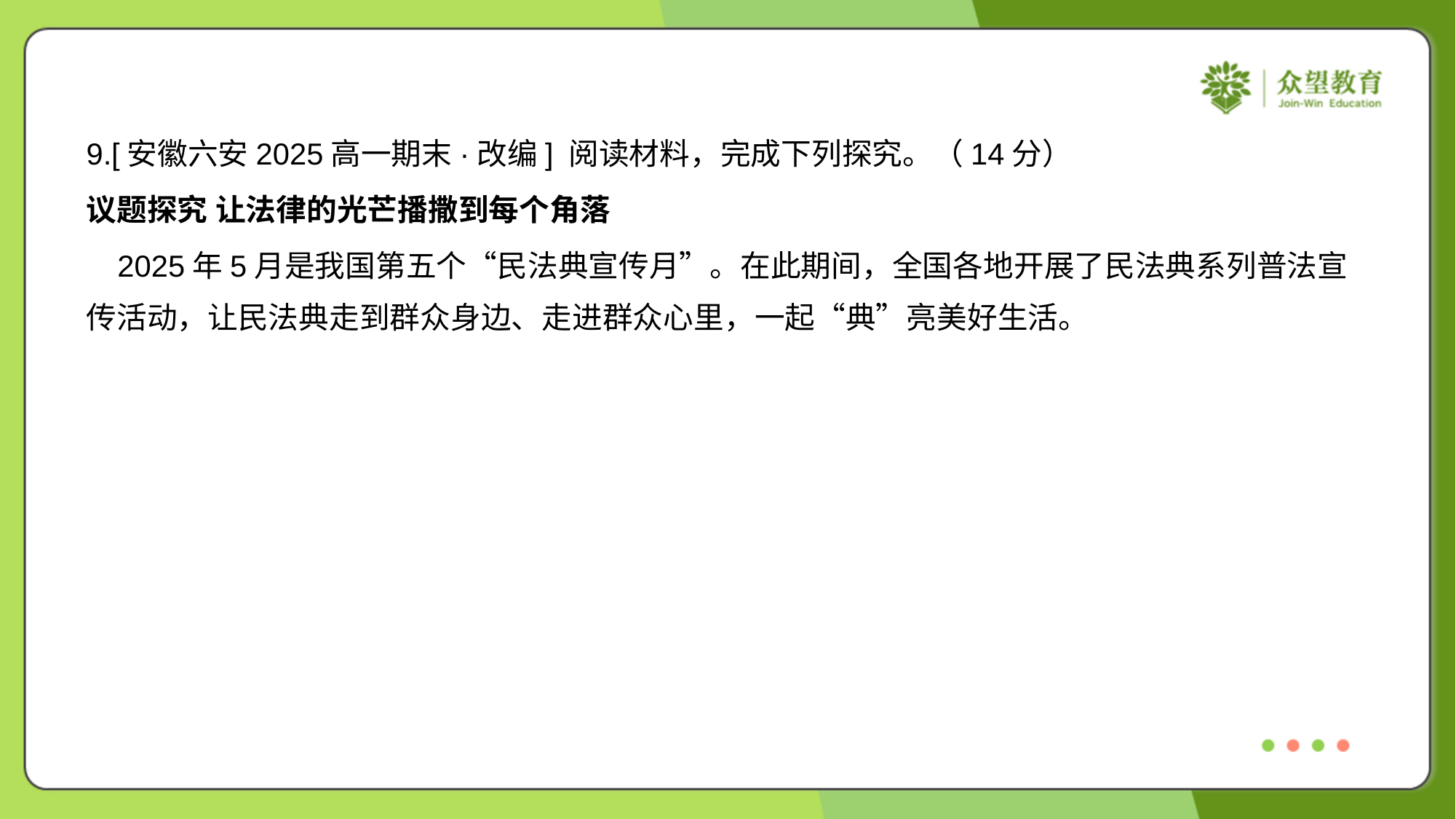

9.[安徽六安2025高一期末·改编] 阅读材料，完成下列探究。（14分）
议题探究 让法律的光芒播撒到每个角落
    2025年5月是我国第五个“民法典宣传月”。在此期间，全国各地开展了民法典系列普法宣
传活动，让民法典走到群众身边、走进群众心里，一起“典”亮美好生活。